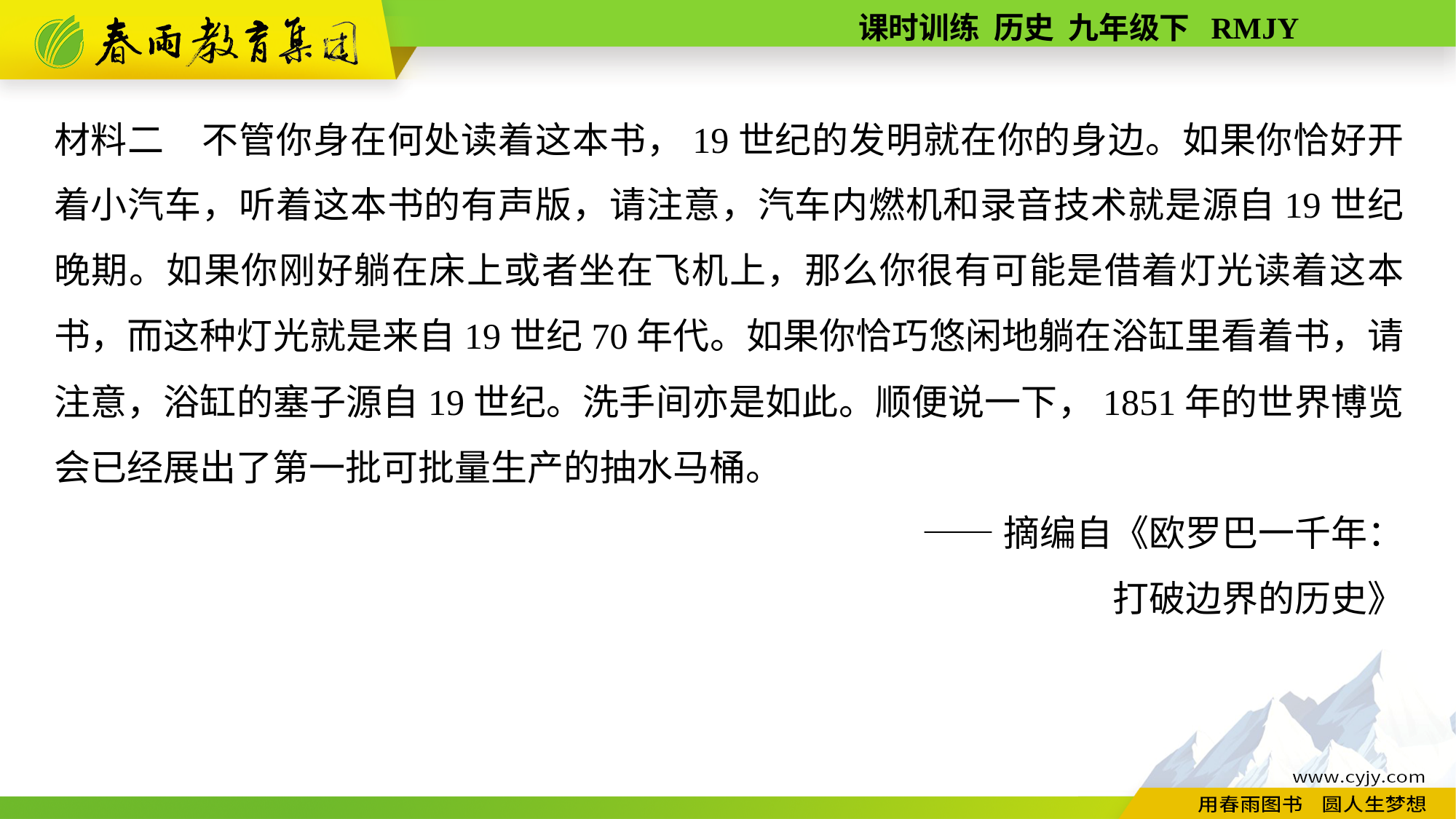

材料二　不管你身在何处读着这本书，19世纪的发明就在你的身边。如果你恰好开着小汽车，听着这本书的有声版，请注意，汽车内燃机和录音技术就是源自19世纪晚期。如果你刚好躺在床上或者坐在飞机上，那么你很有可能是借着灯光读着这本书，而这种灯光就是来自19世纪70年代。如果你恰巧悠闲地躺在浴缸里看着书，请注意，浴缸的塞子源自19世纪。洗手间亦是如此。顺便说一下，1851年的世界博览会已经展出了第一批可批量生产的抽水马桶。
——摘编自《欧罗巴一千年：
打破边界的历史》